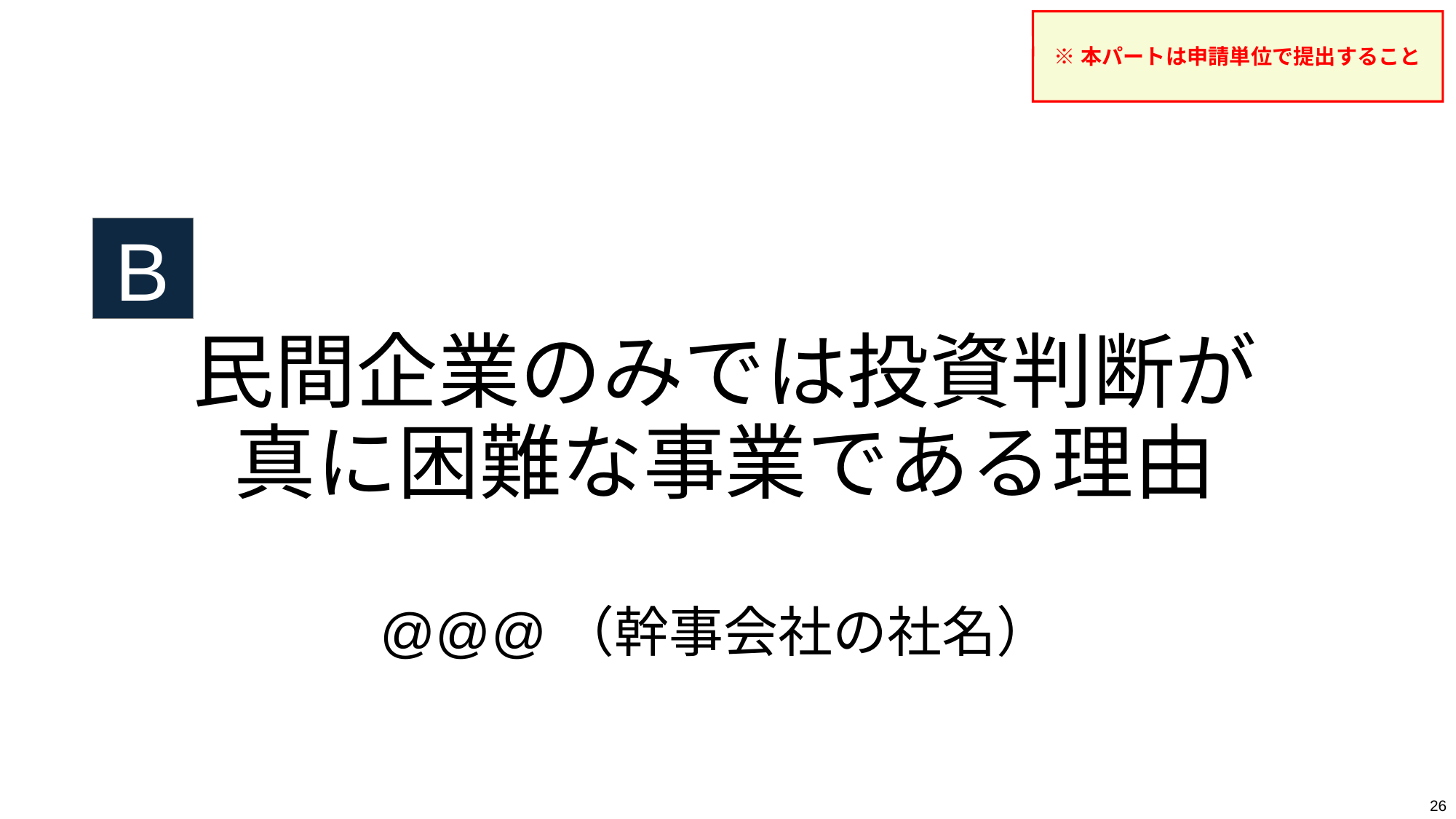

※本パートは申請単位で提出すること
民間企業のみでは投資判断が
真に困難な事業である理由
B
@@@（幹事会社の社名）